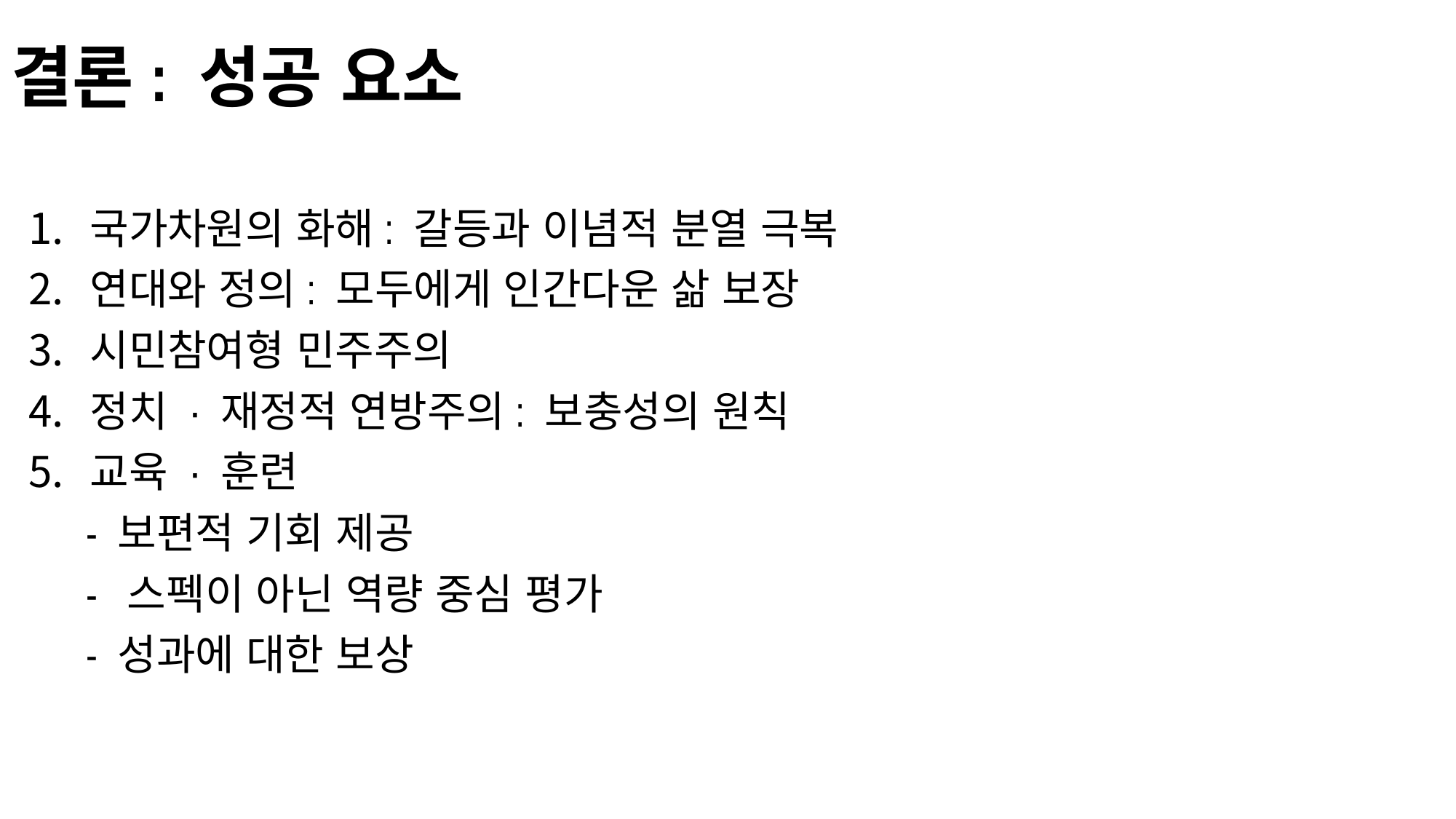

# 결론: 성공 요소
국가차원의 화해: 갈등과 이념적 분열 극복
연대와 정의: 모두에게 인간다운 삶 보장
시민참여형 민주주의
정치 · 재정적 연방주의: 보충성의 원칙
교육 · 훈련
      - 보편적 기회 제공
      -  스펙이 아닌 역량 중심 평가
      - 성과에 대한 보상